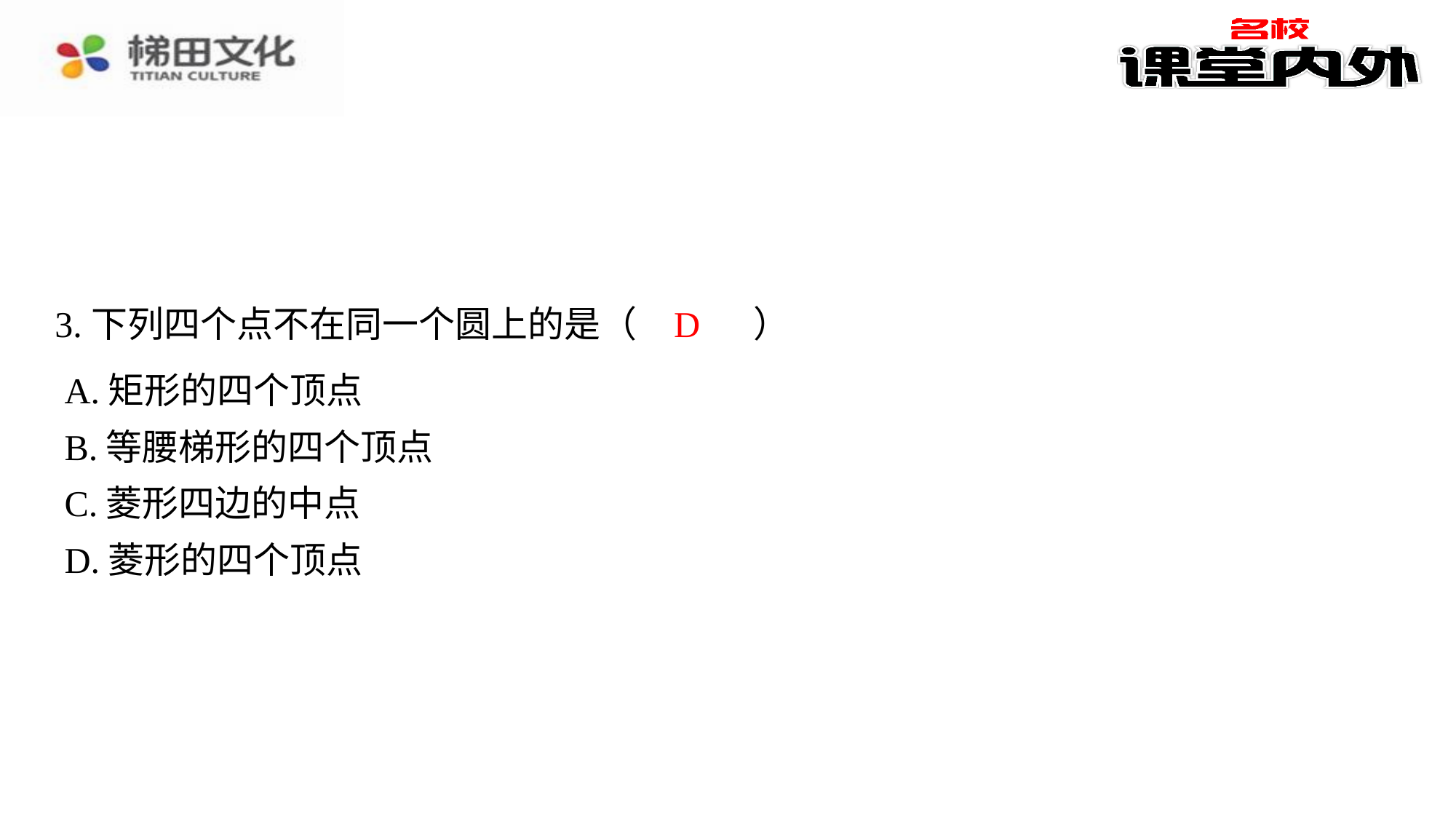

D
3.下列四个点不在同一个圆上的是（　D　）
| A.矩形的四个顶点 |
| --- |
| B.等腰梯形的四个顶点 |
| C.菱形四边的中点 |
| D.菱形的四个顶点 |